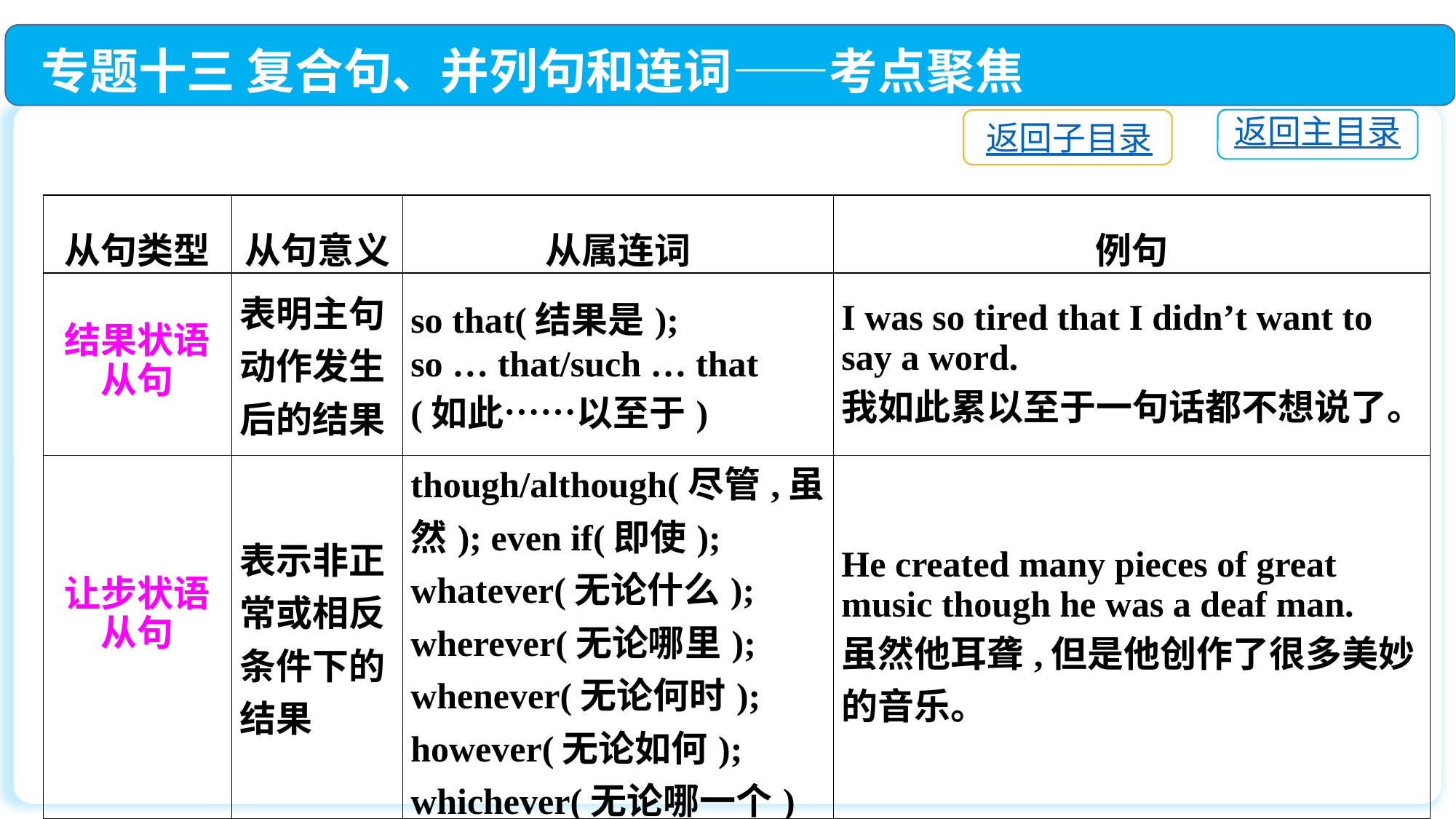

专题十三 复合句、并列句和连词——考点聚焦

返回主目录

返回子目录
| 从句类型 | 从句意义 | 从属连词 | 例句 |
| --- | --- | --- | --- |
| 结果状语从句 | 表明主句动作发生后的结果 | so that(结果是); so … that/such … that (如此……以至于) | I was so tired that I didn’t want to say a word. 我如此累以至于一句话都不想说了。 |
| 让步状语从句 | 表示非正常或相反条件下的结果 | though/although(尽管,虽然); even if(即使); whatever(无论什么); wherever(无论哪里); whenever(无论何时); however(无论如何); whichever(无论哪一个) | He created many pieces of great music though he was a deaf man. 虽然他耳聋,但是他创作了很多美妙的音乐。 |